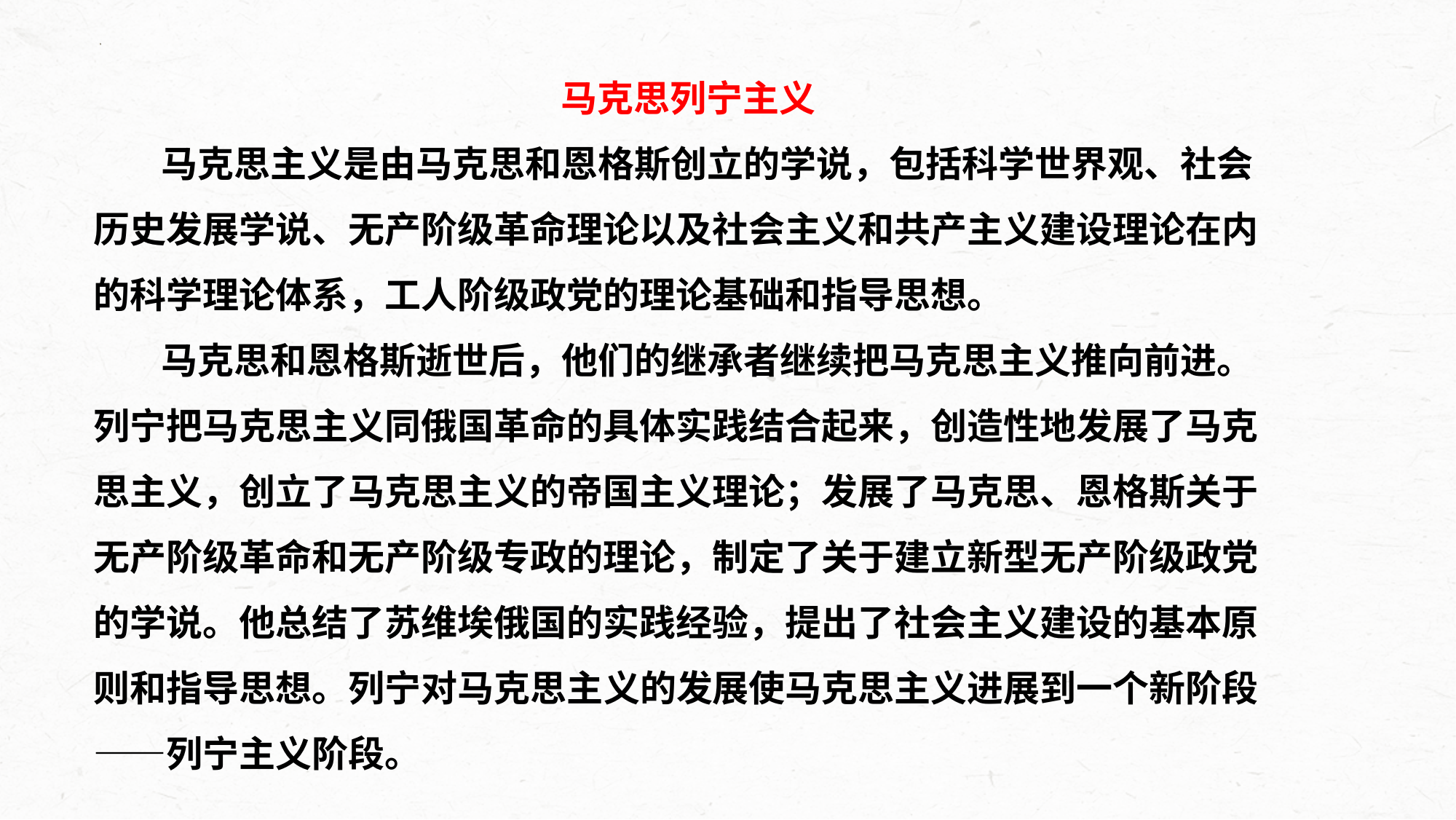

马克思列宁主义
马克思主义是由马克思和恩格斯创立的学说，包括科学世界观、社会历史发展学说、无产阶级革命理论以及社会主义和共产主义建设理论在内的科学理论体系，工人阶级政党的理论基础和指导思想。
马克思和恩格斯逝世后，他们的继承者继续把马克思主义推向前进。列宁把马克思主义同俄国革命的具体实践结合起来，创造性地发展了马克思主义，创立了马克思主义的帝国主义理论；发展了马克思、恩格斯关于无产阶级革命和无产阶级专政的理论，制定了关于建立新型无产阶级政党的学说。他总结了苏维埃俄国的实践经验，提出了社会主义建设的基本原则和指导思想。列宁对马克思主义的发展使马克思主义进展到一个新阶段——列宁主义阶段。